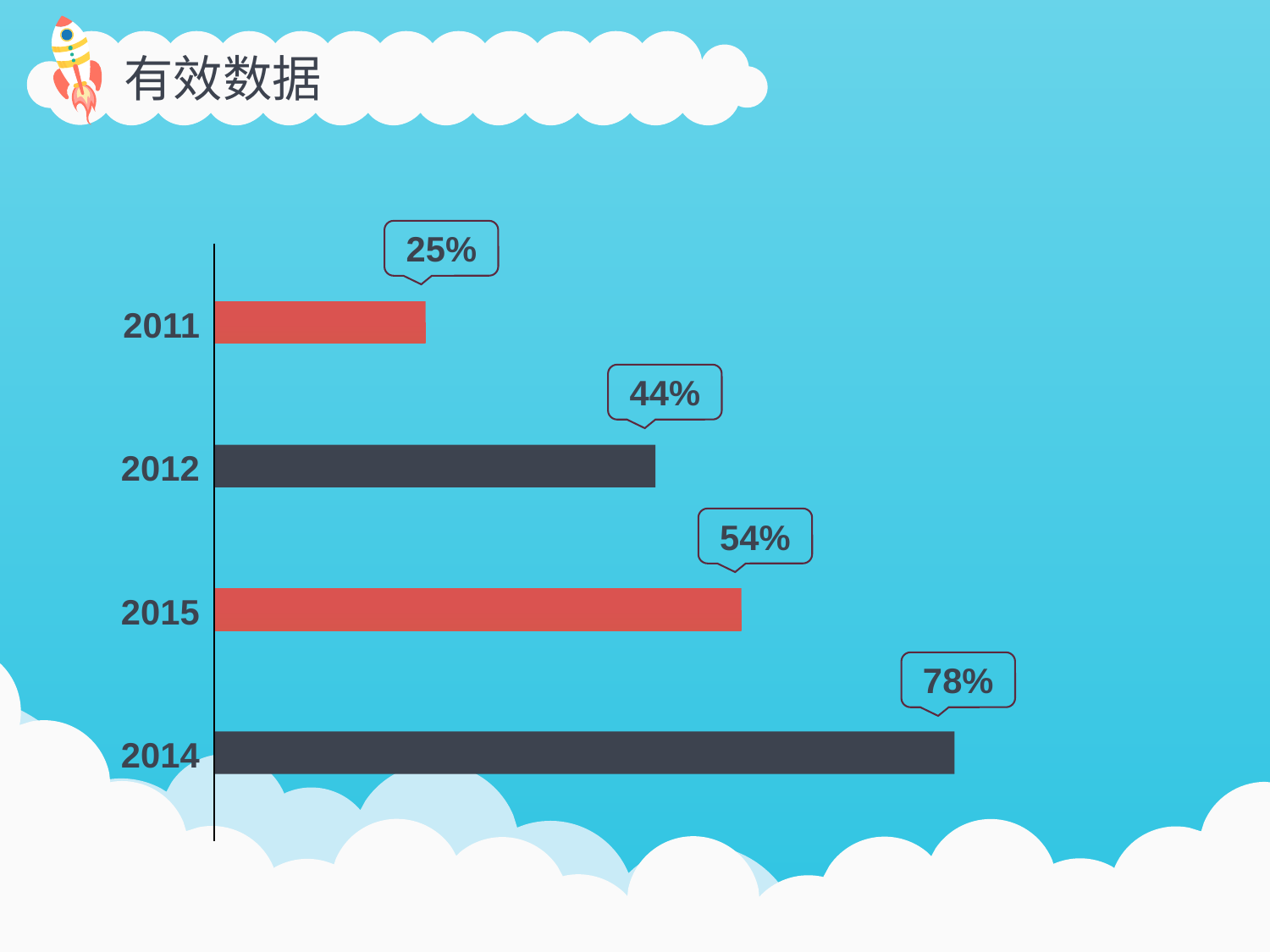

有效数据
25%
2011

44%
2012

54%
2015

78%
2014